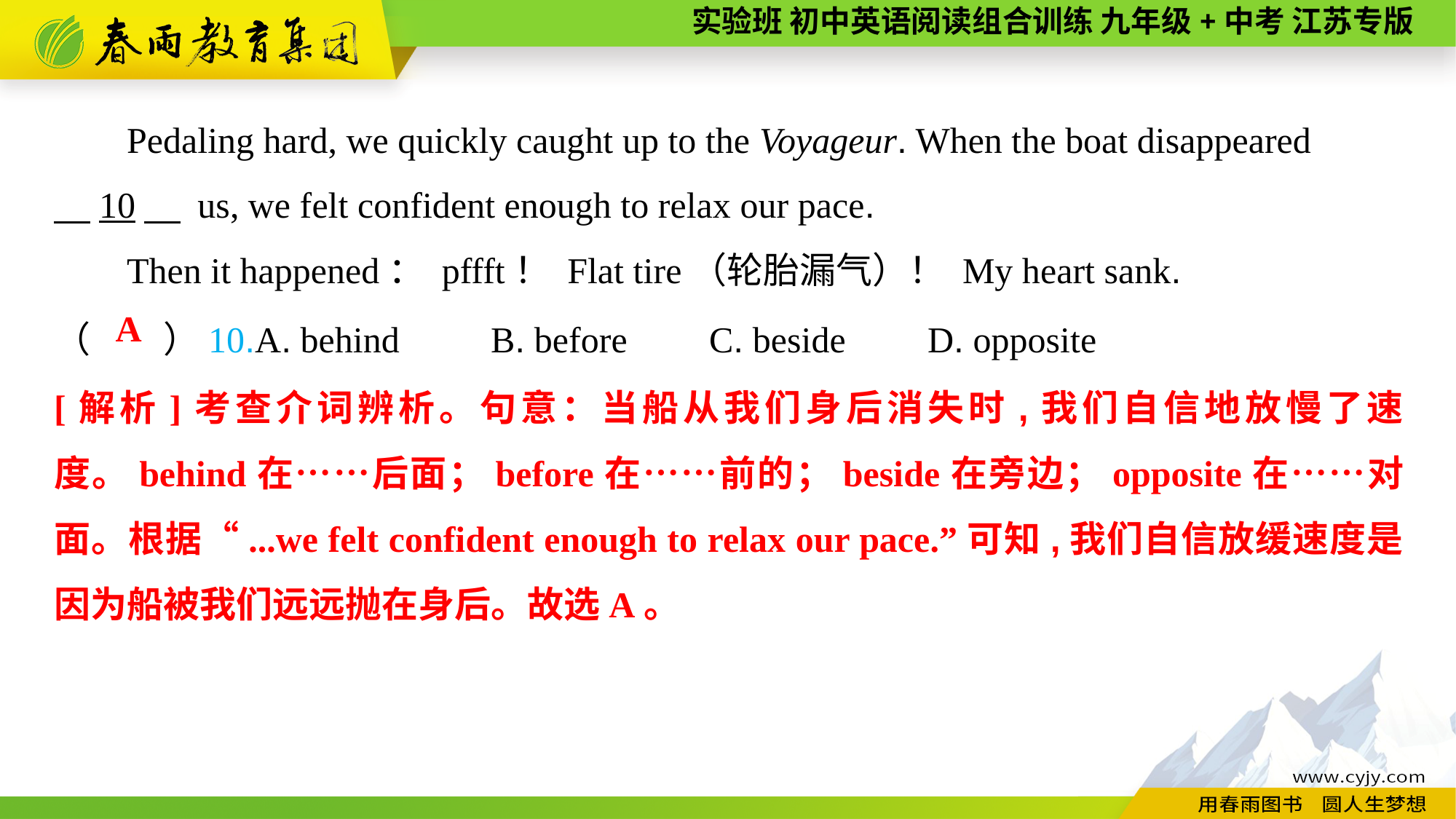

Pedaling hard, we quickly caught up to the Voyageur. When the boat disappeared
　10　 us, we felt confident enough to relax our pace.
Then it happened： pffft！ Flat tire（轮胎漏气）！ My heart sank.
（　　）10.A. behind	B. before	C. beside	D. opposite
A
[解析]考查介词辨析。句意：当船从我们身后消失时,我们自信地放慢了速度。behind在……后面；before在……前的；beside在旁边；opposite在……对面。根据“...we felt confident enough to relax our pace.”可知,我们自信放缓速度是因为船被我们远远抛在身后。故选A。